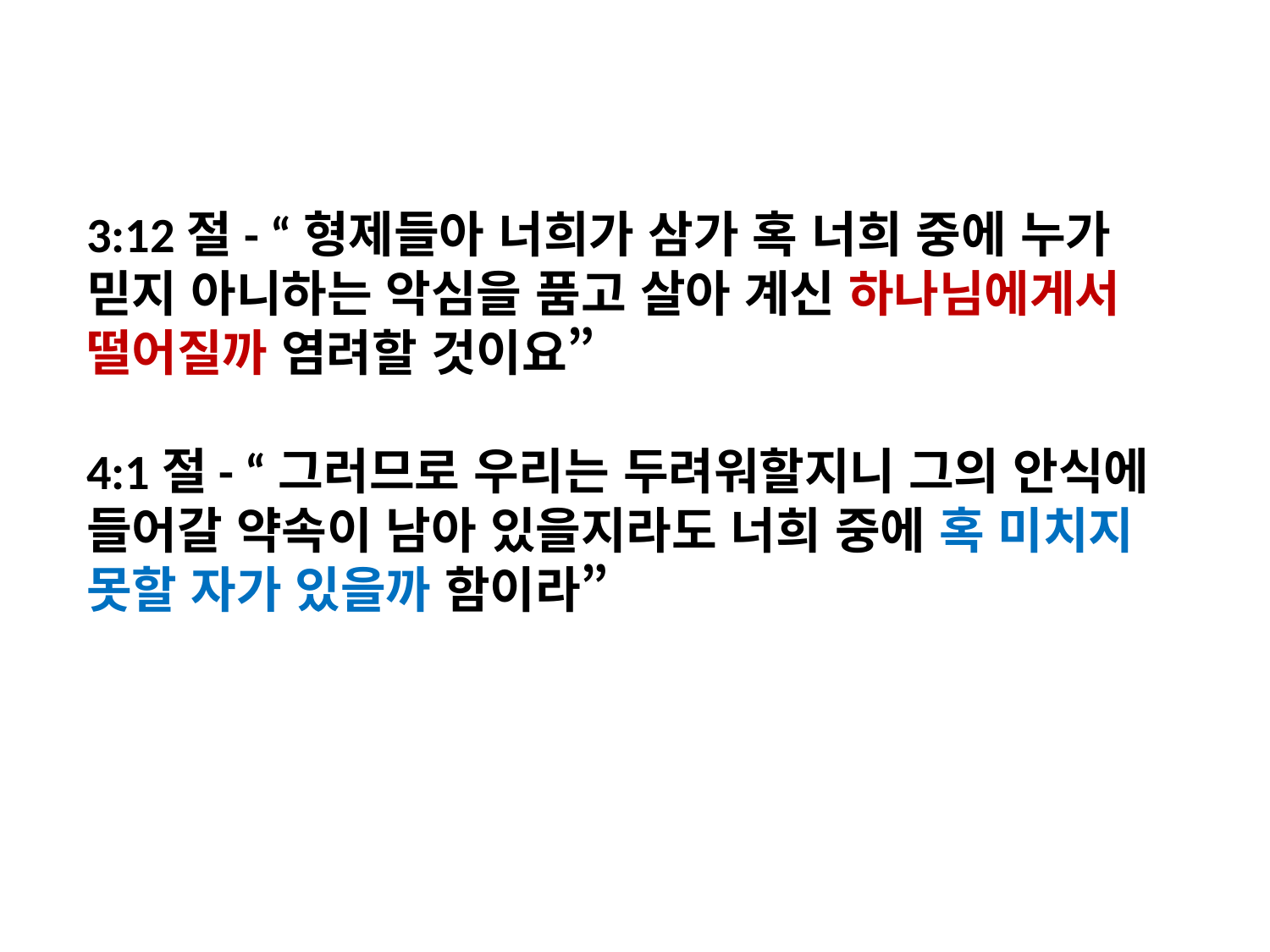

3:12절- “형제들아 너희가 삼가 혹 너희 중에 누가 믿지 아니하는 악심을 품고 살아 계신 하나님에게서 떨어질까 염려할 것이요”

4:1절- “그러므로 우리는 두려워할지니 그의 안식에 들어갈 약속이 남아 있을지라도 너희 중에 혹 미치지 못할 자가 있을까 함이라”